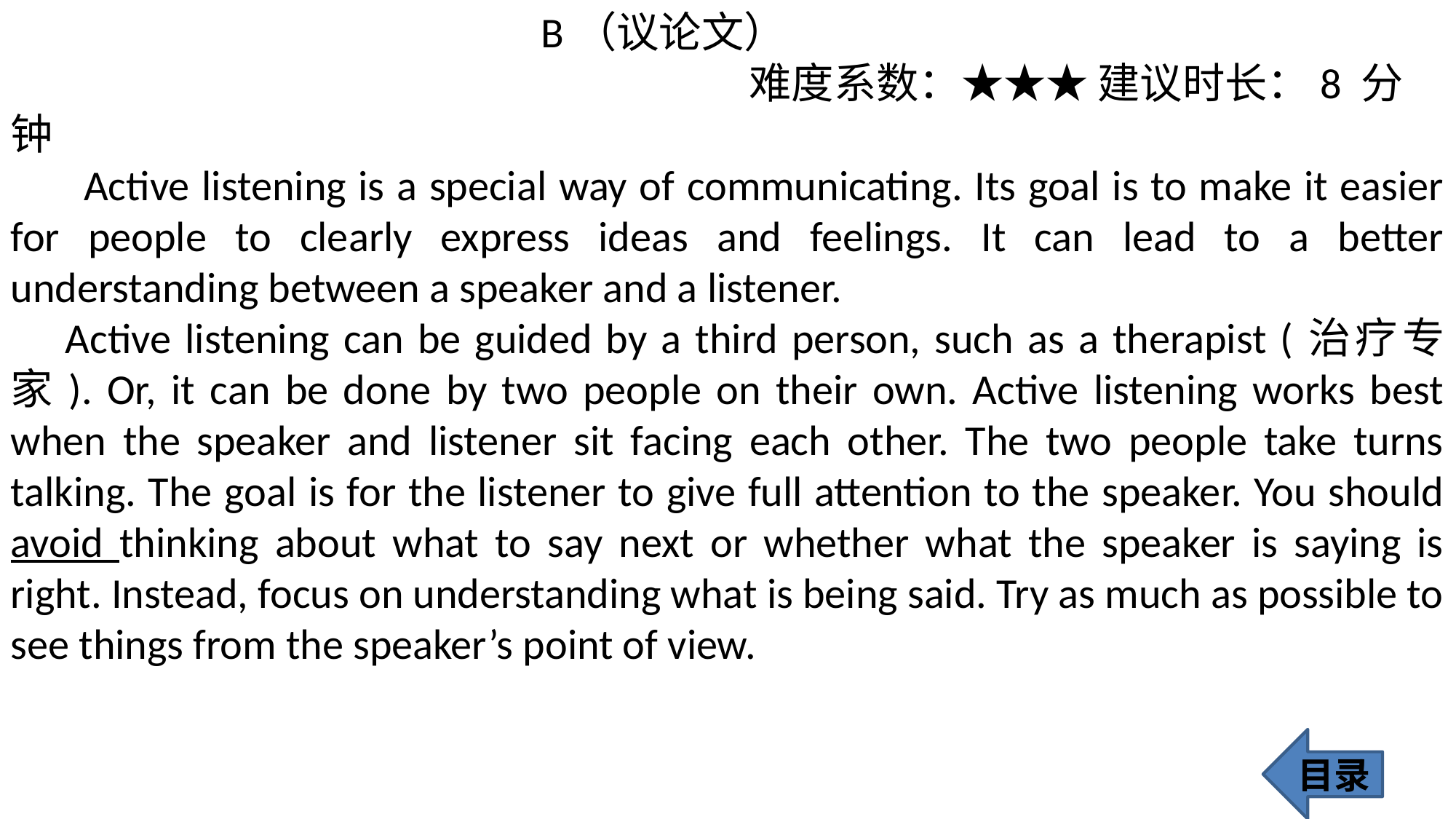

B（议论文）
                                                                             难度系数：★★★ 建议时长：8 分钟
      Active listening is a special way of communicating. Its goal is to make it easier for people to clearly express ideas and feelings. It can lead to a better understanding between a speaker and a listener.
Active listening can be guided by a third person, such as a therapist (治疗专家). Or, it can be done by two people on their own. Active listening works best when the speaker and listener sit facing each other. The two people take turns talking. The goal is for the listener to give full attention to the speaker. You should avoid thinking about what to say next or whether what the speaker is saying is right. Instead, focus on understanding what is being said. Try as much as possible to see things from the speaker’s point of view.
目录
196